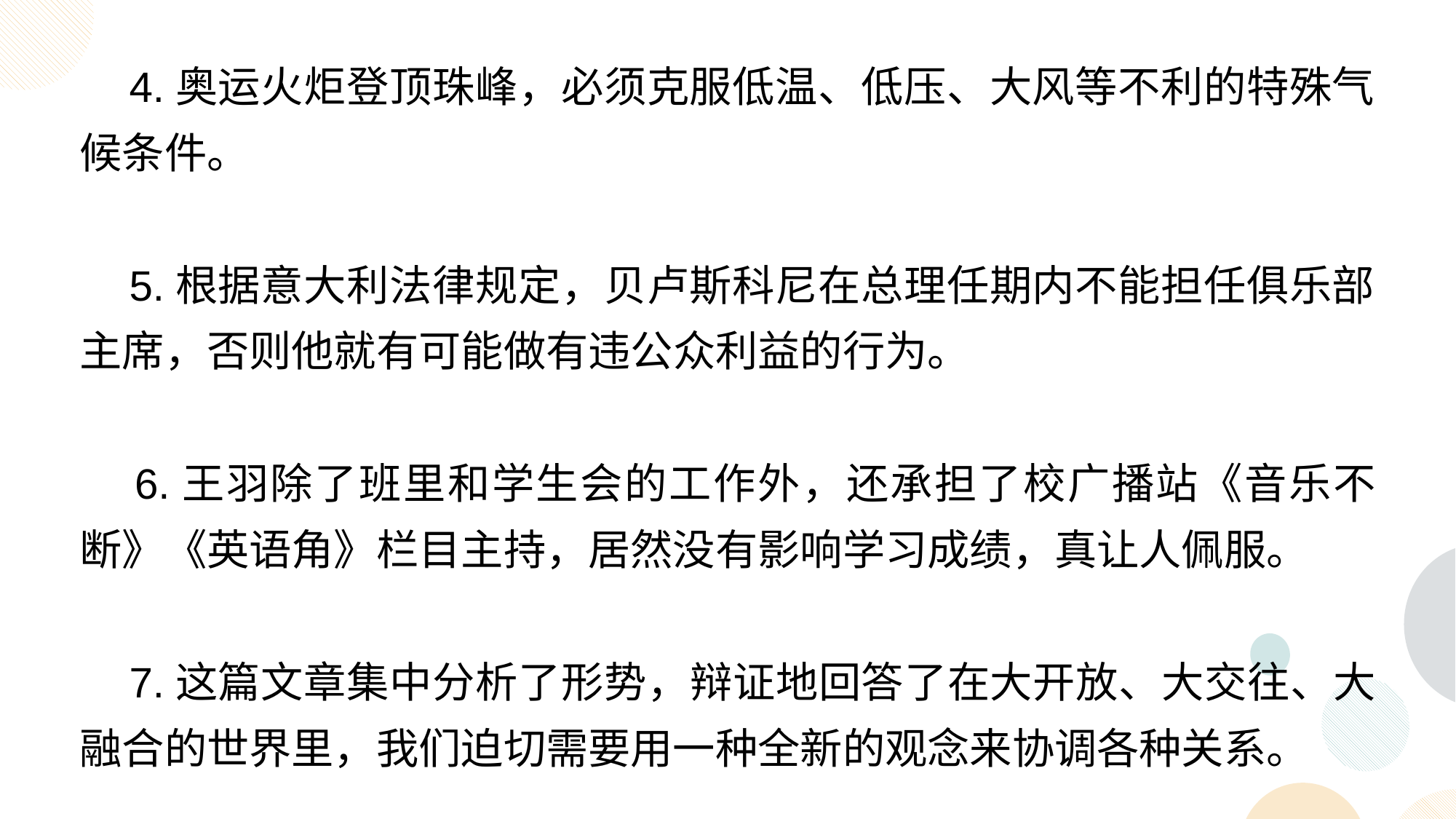

4.奥运火炬登顶珠峰，必须克服低温、低压、大风等不利的特殊气候条件。

    5.根据意大利法律规定，贝卢斯科尼在总理任期内不能担任俱乐部主席，否则他就有可能做有违公众利益的行为。

    6.王羽除了班里和学生会的工作外，还承担了校广播站《音乐不断》《英语角》栏目主持，居然没有影响学习成绩，真让人佩服。

    7.这篇文章集中分析了形势，辩证地回答了在大开放、大交往、大融合的世界里，我们迫切需要用一种全新的观念来协调各种关系。